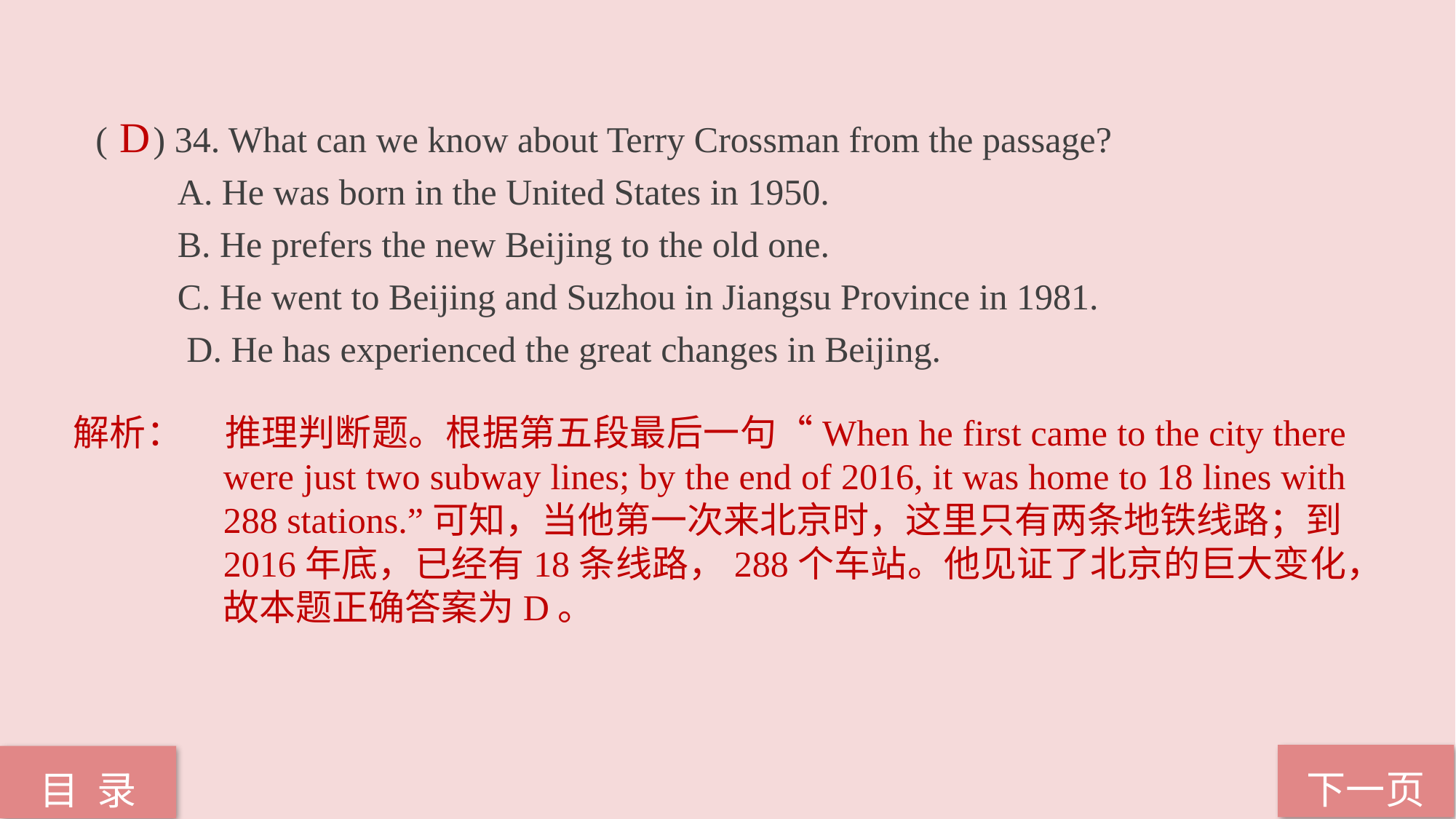

(     ) 34. What can we know about Terry Crossman from the passage?
         A. He was born in the United States in 1950.
         B. He prefers the new Beijing to the old one.
         C. He went to Beijing and Suzhou in Jiangsu Province in 1981.
          D. He has experienced the great changes in Beijing.
D
解析：	推理判断题。根据第五段最后一句“When he first came to the city there were just two subway lines; by the end of 2016, it was home to 18 lines with 288 stations.”可知，当他第一次来北京时，这里只有两条地铁线路；到2016年底，已经有18条线路，288个车站。他见证了北京的巨大变化，故本题正确答案为D。